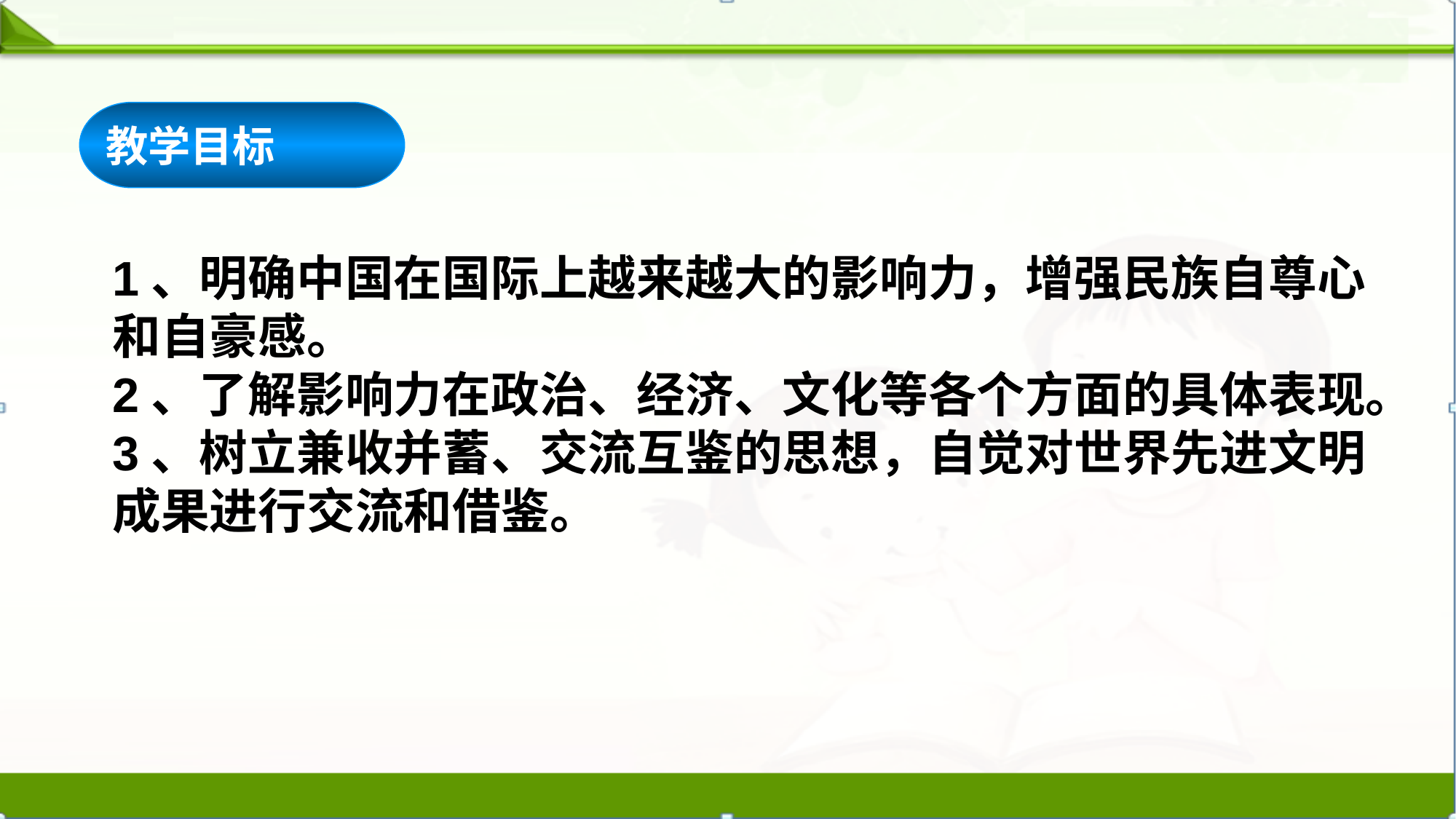

教学目标
1、明确中国在国际上越来越大的影响力，增强民族自尊心和自豪感。
2、了解影响力在政治、经济、文化等各个方面的具体表现。
3、树立兼收并蓄、交流互鉴的思想，自觉对世界先进文明成果进行交流和借鉴。